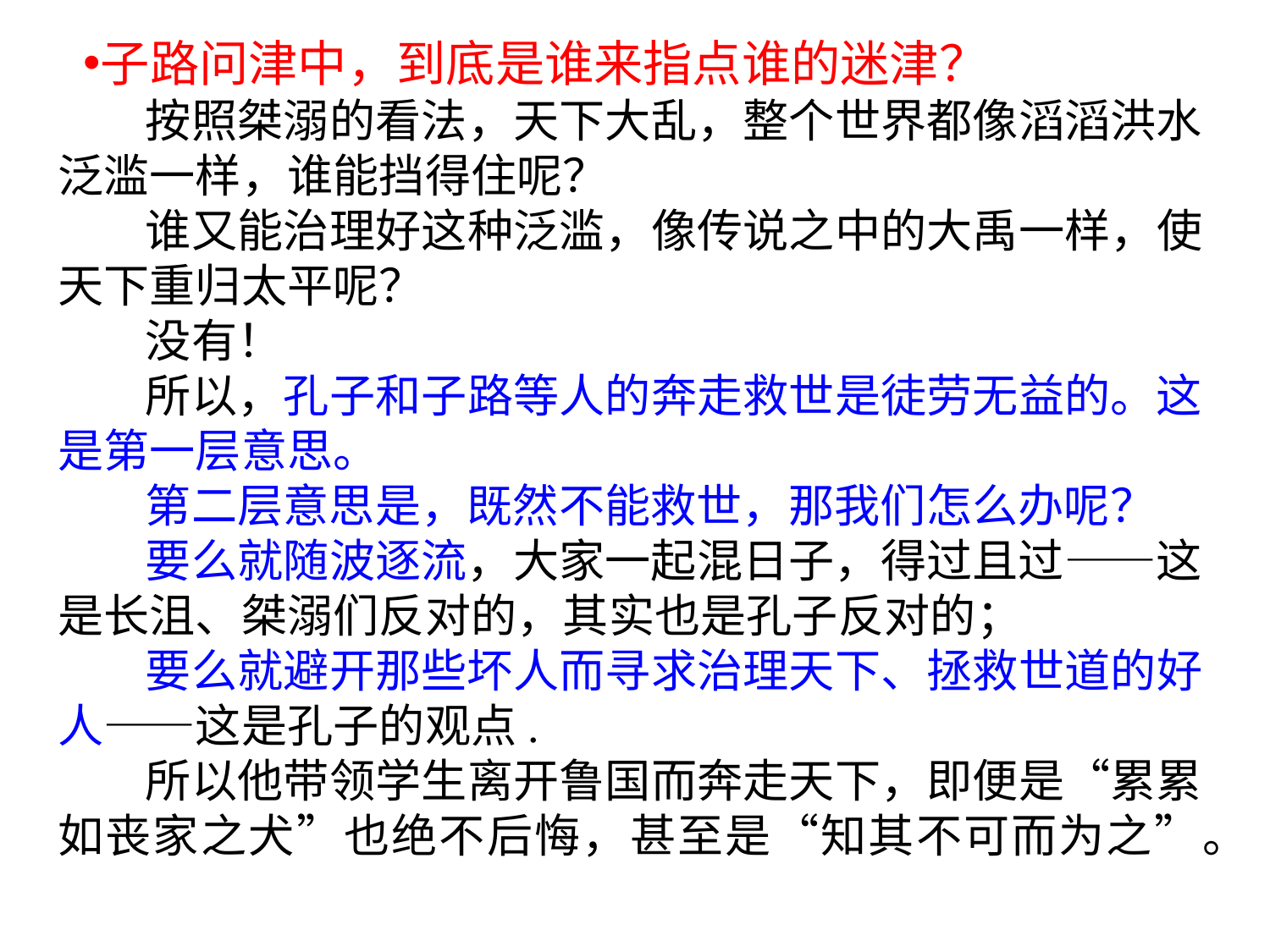

子路问津中，到底是谁来指点谁的迷津？
按照桀溺的看法，天下大乱，整个世界都像滔滔洪水泛滥一样，谁能挡得住呢？
谁又能治理好这种泛滥，像传说之中的大禹一样，使天下重归太平呢？
没有！
所以，孔子和子路等人的奔走救世是徒劳无益的。这是第一层意思。
第二层意思是，既然不能救世，那我们怎么办呢？
要么就随波逐流，大家一起混日子，得过且过——这是长沮、桀溺们反对的，其实也是孔子反对的；
要么就避开那些坏人而寻求治理天下、拯救世道的好人——这是孔子的观点.
所以他带领学生离开鲁国而奔走天下，即便是“累累如丧家之犬”也绝不后悔，甚至是“知其不可而为之”。